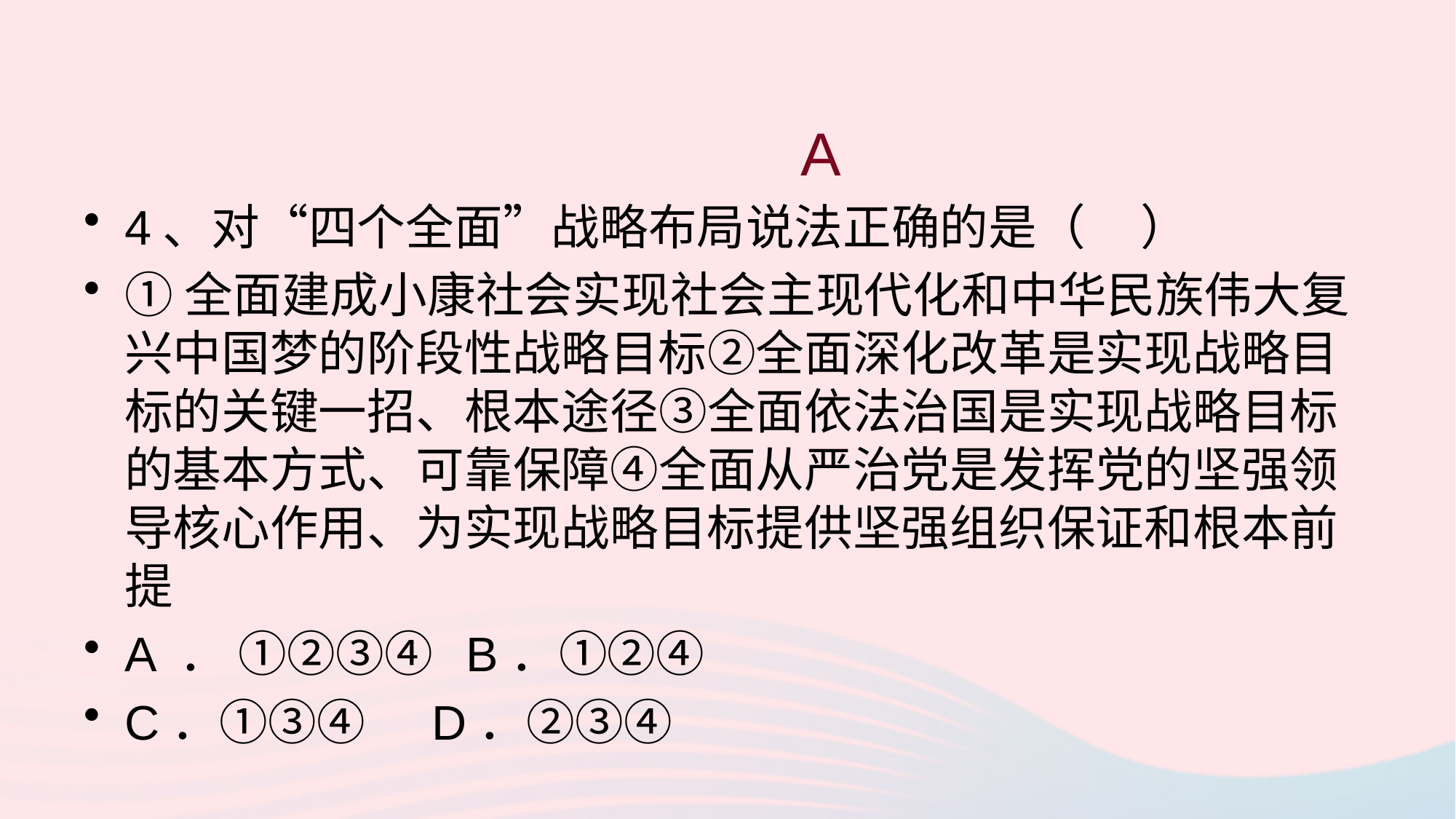

A
4、对“四个全面”战略布局说法正确的是（     ）
①全面建成小康社会实现社会主现代化和中华民族伟大复兴中国梦的阶段性战略目标②全面深化改革是实现战略目标的关键一招、根本途径③全面依法治国是实现战略目标的基本方式、可靠保障④全面从严治党是发挥党的坚强领导核心作用、为实现战略目标提供坚强组织保证和根本前提
A ． ①②③④  B．①②④
C．①③④     D．②③④